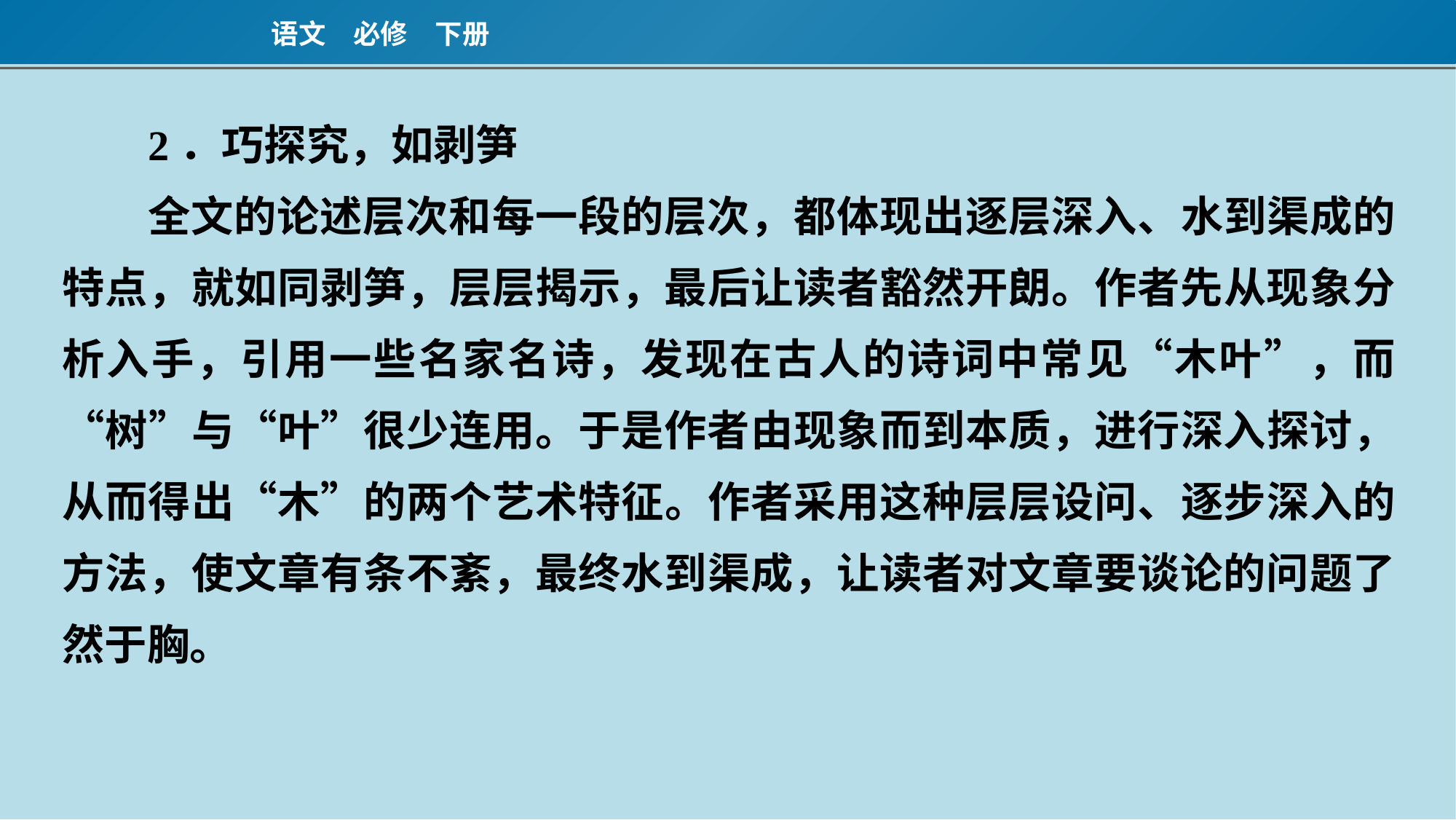

2．巧探究，如剥笋
全文的论述层次和每一段的层次，都体现出逐层深入、水到渠成的特点，就如同剥笋，层层揭示，最后让读者豁然开朗。作者先从现象分析入手，引用一些名家名诗，发现在古人的诗词中常见“木叶”，而“树”与“叶”很少连用。于是作者由现象而到本质，进行深入探讨，从而得出“木”的两个艺术特征。作者采用这种层层设问、逐步深入的方法，使文章有条不紊，最终水到渠成，让读者对文章要谈论的问题了然于胸。